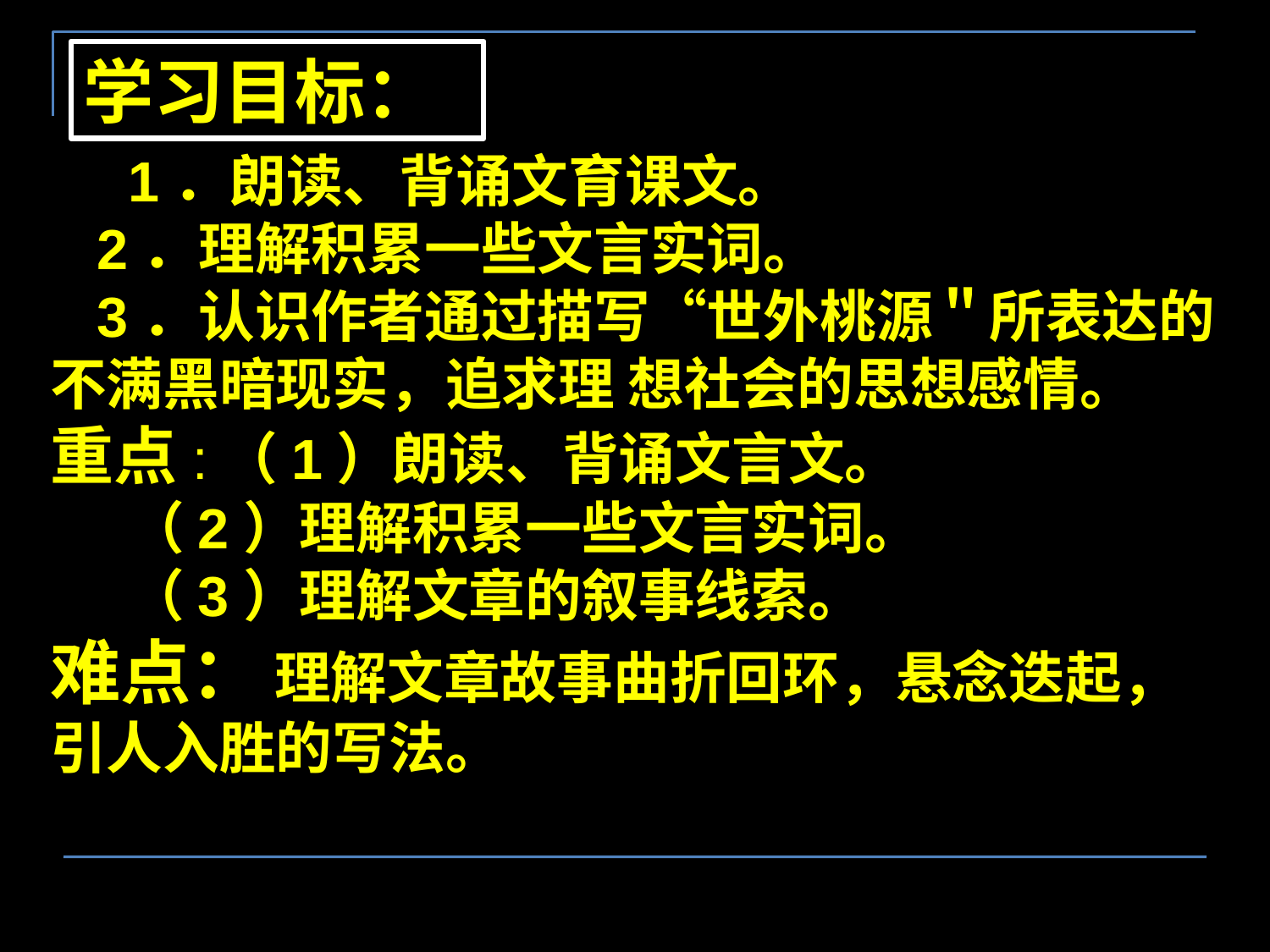

学习目标：
     1．朗读、背诵文育课文。
   2．理解积累一些文言实词。
   3．认识作者通过描写“世外桃源＂所表达的不满黑暗现实，追求理 想社会的思想感情。
重点:（1）朗读、背诵文言文。
     （2）理解积累一些文言实词。
     （3）理解文章的叙事线索。
难点： 理解文章故事曲折回环，悬念迭起，引人入胜的写法。